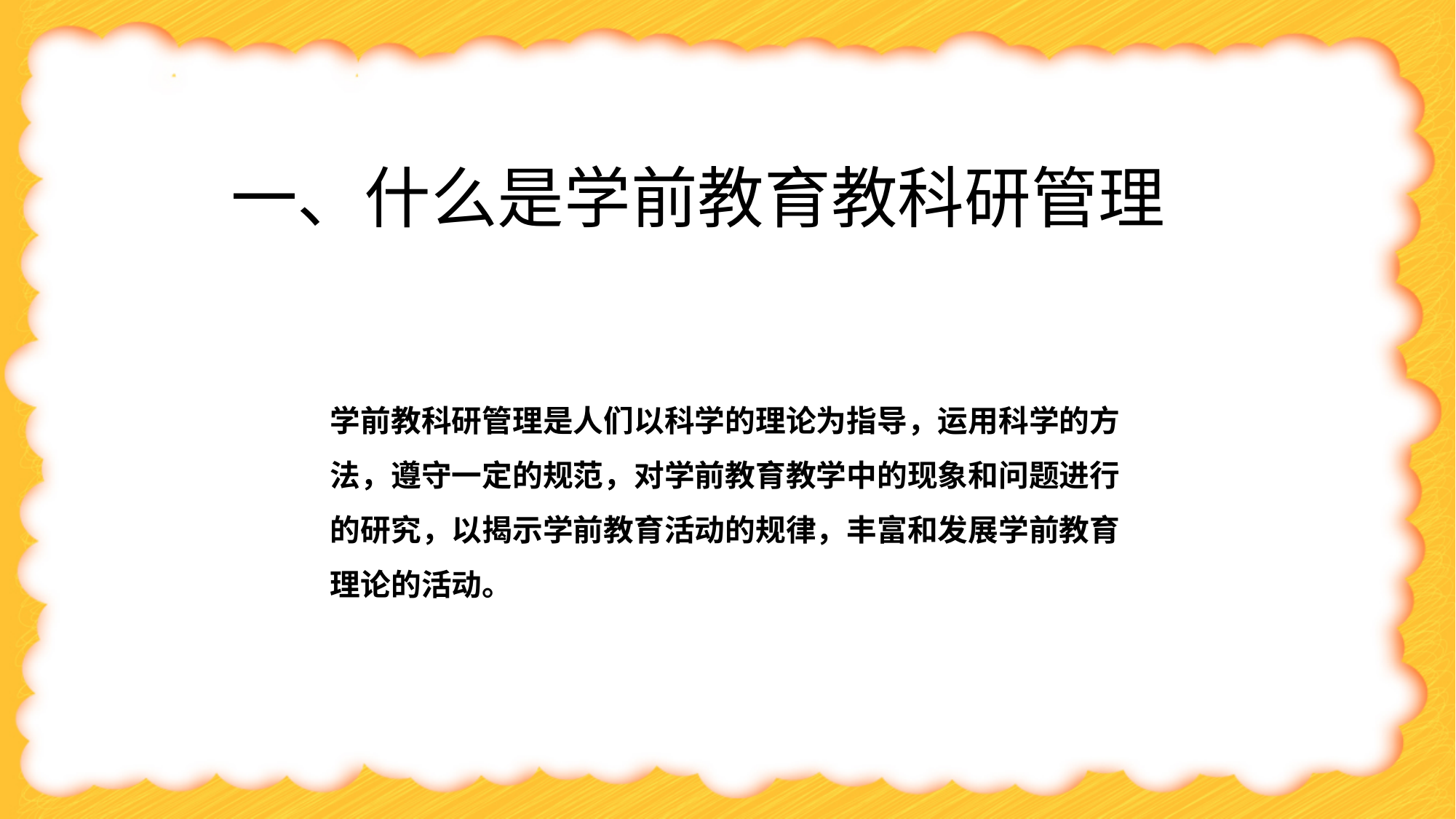

一、什么是学前教育教科研管理
学前教科研管理是人们以科学的理论为指导，运用科学的方法，遵守一定的规范，对学前教育教学中的现象和问题进行的研究，以揭示学前教育活动的规律，丰富和发展学前教育理论的活动。